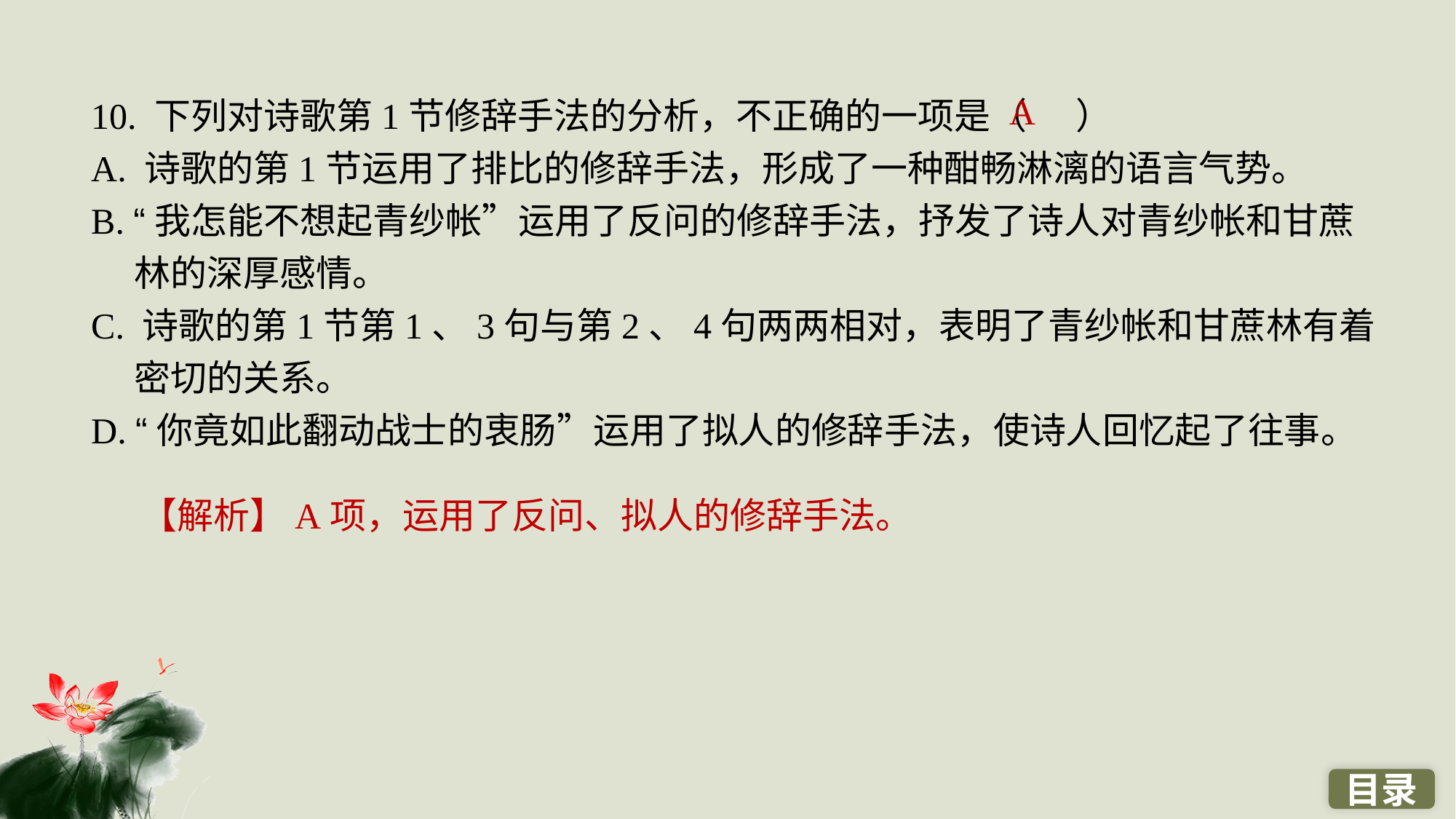

10. 下列对诗歌第1节修辞手法的分析，不正确的一项是（      ）
A. 诗歌的第1节运用了排比的修辞手法，形成了一种酣畅淋漓的语言气势。
B. “我怎能不想起青纱帐”运用了反问的修辞手法，抒发了诗人对青纱帐和甘蔗林的深厚感情。
C. 诗歌的第1节第1、3句与第2、4句两两相对，表明了青纱帐和甘蔗林有着密切的关系。
D. “你竟如此翻动战士的衷肠”运用了拟人的修辞手法，使诗人回忆起了往事。
A
【解析】A项，运用了反问、拟人的修辞手法。